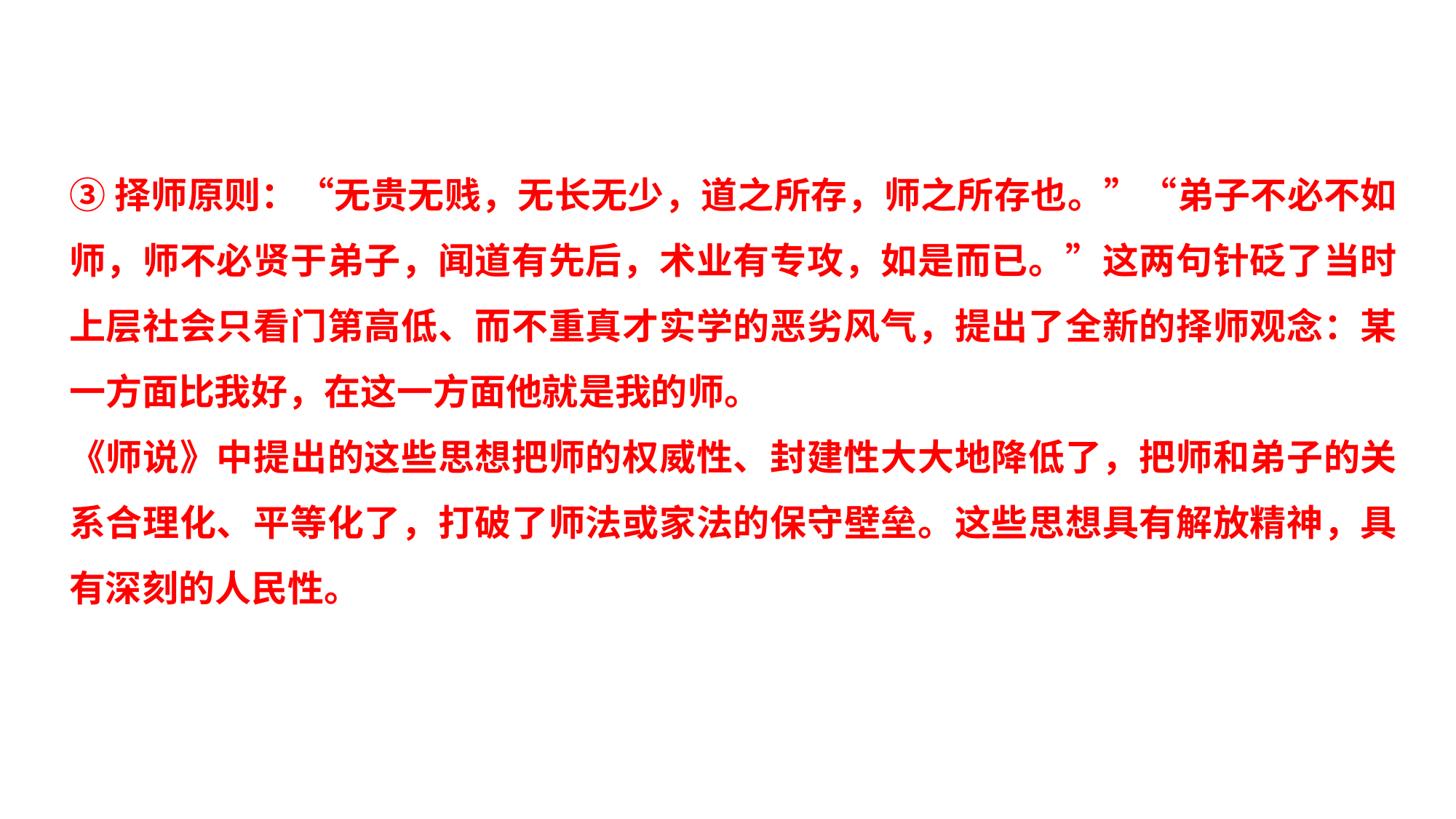

③择师原则：“无贵无贱，无长无少，道之所存，师之所存也。”“弟子不必不如师，师不必贤于弟子，闻道有先后，术业有专攻，如是而已。”这两句针砭了当时上层社会只看门第高低、而不重真才实学的恶劣风气，提出了全新的择师观念：某一方面比我好，在这一方面他就是我的师。
《师说》中提出的这些思想把师的权威性、封建性大大地降低了，把师和弟子的关系合理化、平等化了，打破了师法或家法的保守壁垒。这些思想具有解放精神，具有深刻的人民性。